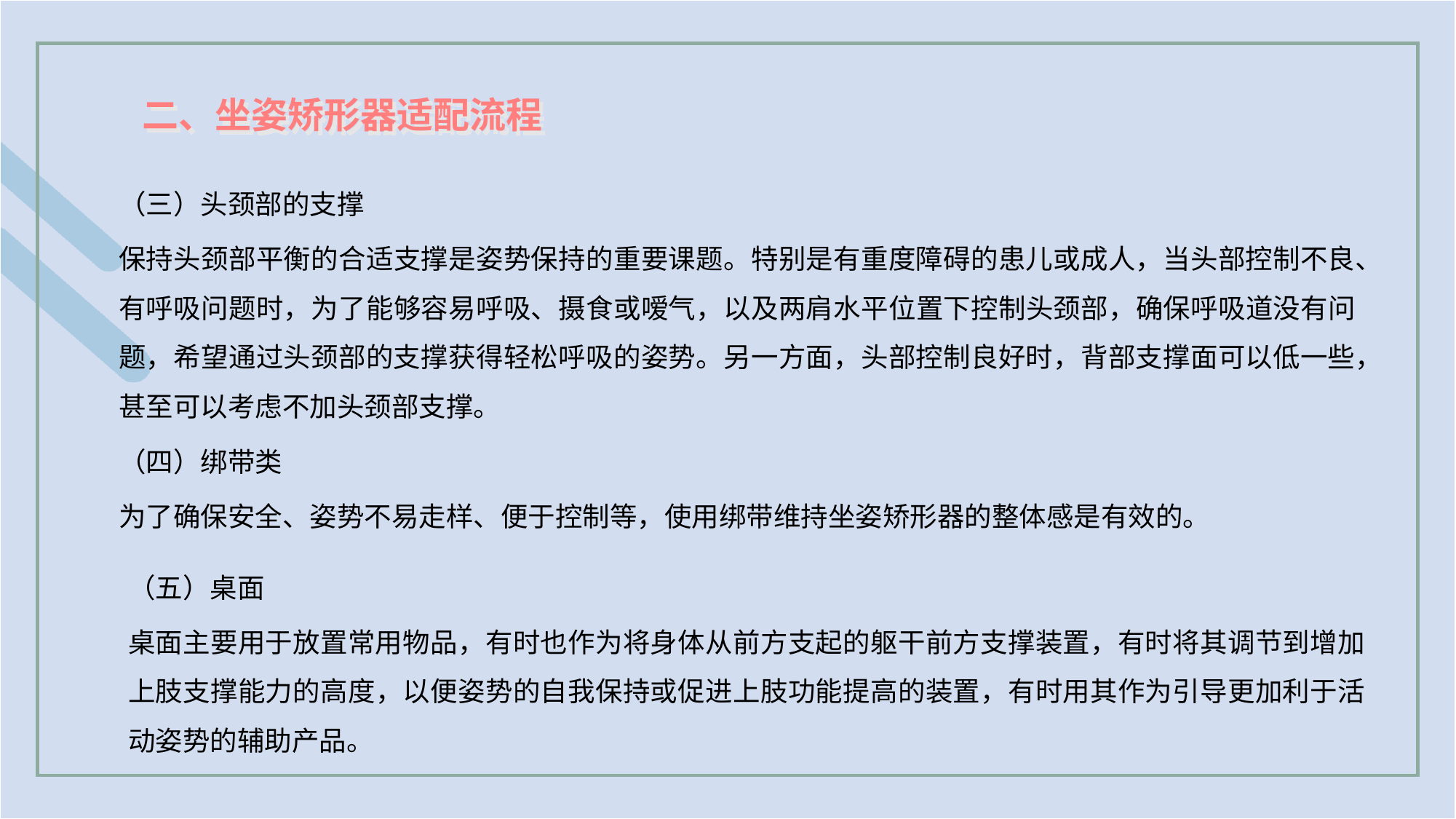

二、坐姿矫形器适配流程
（三）头颈部的支撑
保持头颈部平衡的合适支撑是姿势保持的重要课题。特别是有重度障碍的患儿或成人，当头部控制不良、有呼吸问题时，为了能够容易呼吸、摄食或嗳气，以及两肩水平位置下控制头颈部，确保呼吸道没有问题，希望通过头颈部的支撑获得轻松呼吸的姿势。另一方面，头部控制良好时，背部支撑面可以低一些，甚至可以考虑不加头颈部支撑。
（四）绑带类
为了确保安全、姿势不易走样、便于控制等，使用绑带维持坐姿矫形器的整体感是有效的。
（五）桌面
桌面主要用于放置常用物品，有时也作为将身体从前方支起的躯干前方支撑装置，有时将其调节到增加上肢支撑能力的高度，以便姿势的自我保持或促进上肢功能提高的装置，有时用其作为引导更加利于活动姿势的辅助产品。